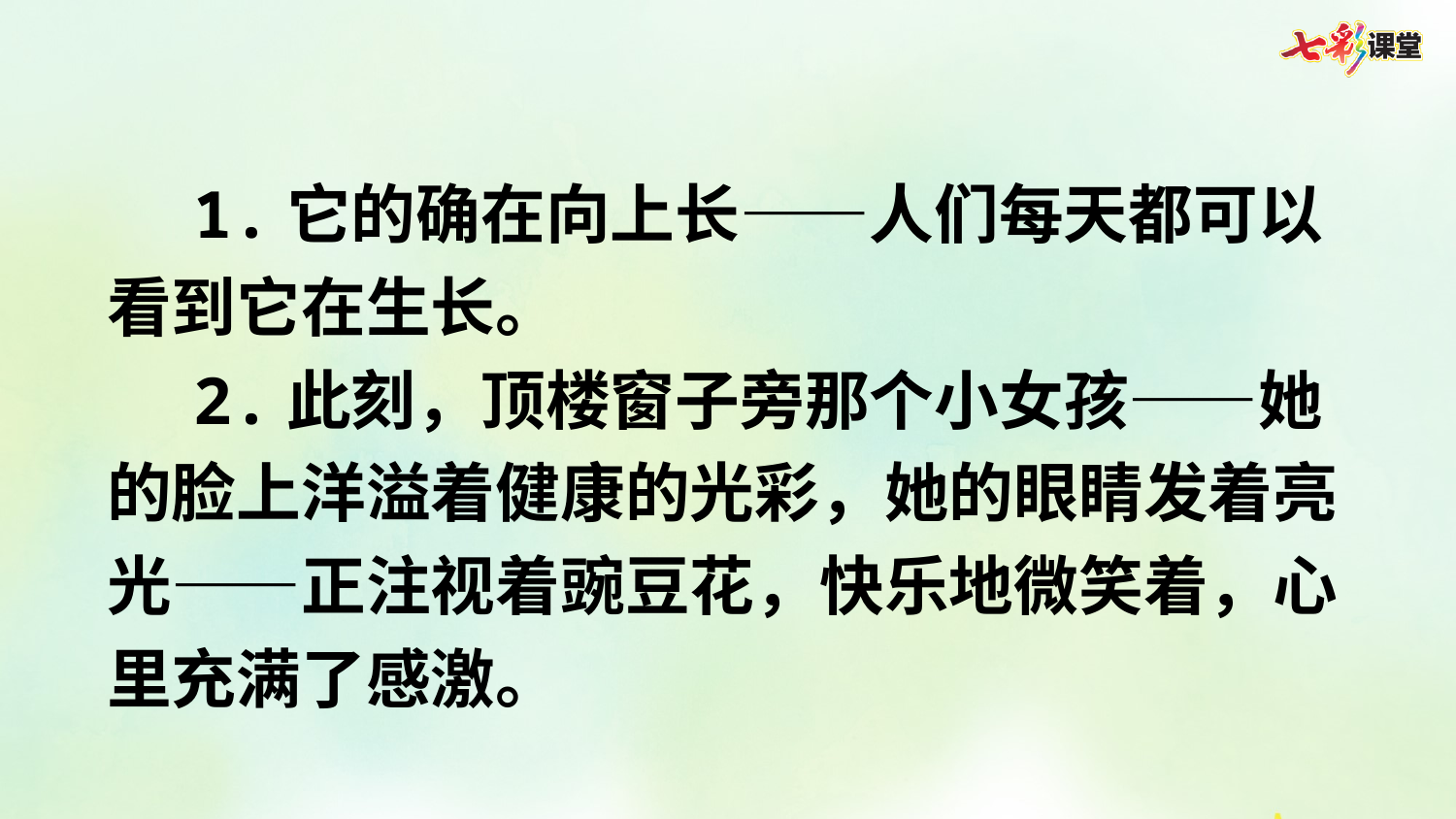

1.它的确在向上长——人们每天都可以看到它在生长。
2.此刻，顶楼窗子旁那个小女孩——她的脸上洋溢着健康的光彩，她的眼睛发着亮光——正注视着豌豆花，快乐地微笑着，心里充满了感激。